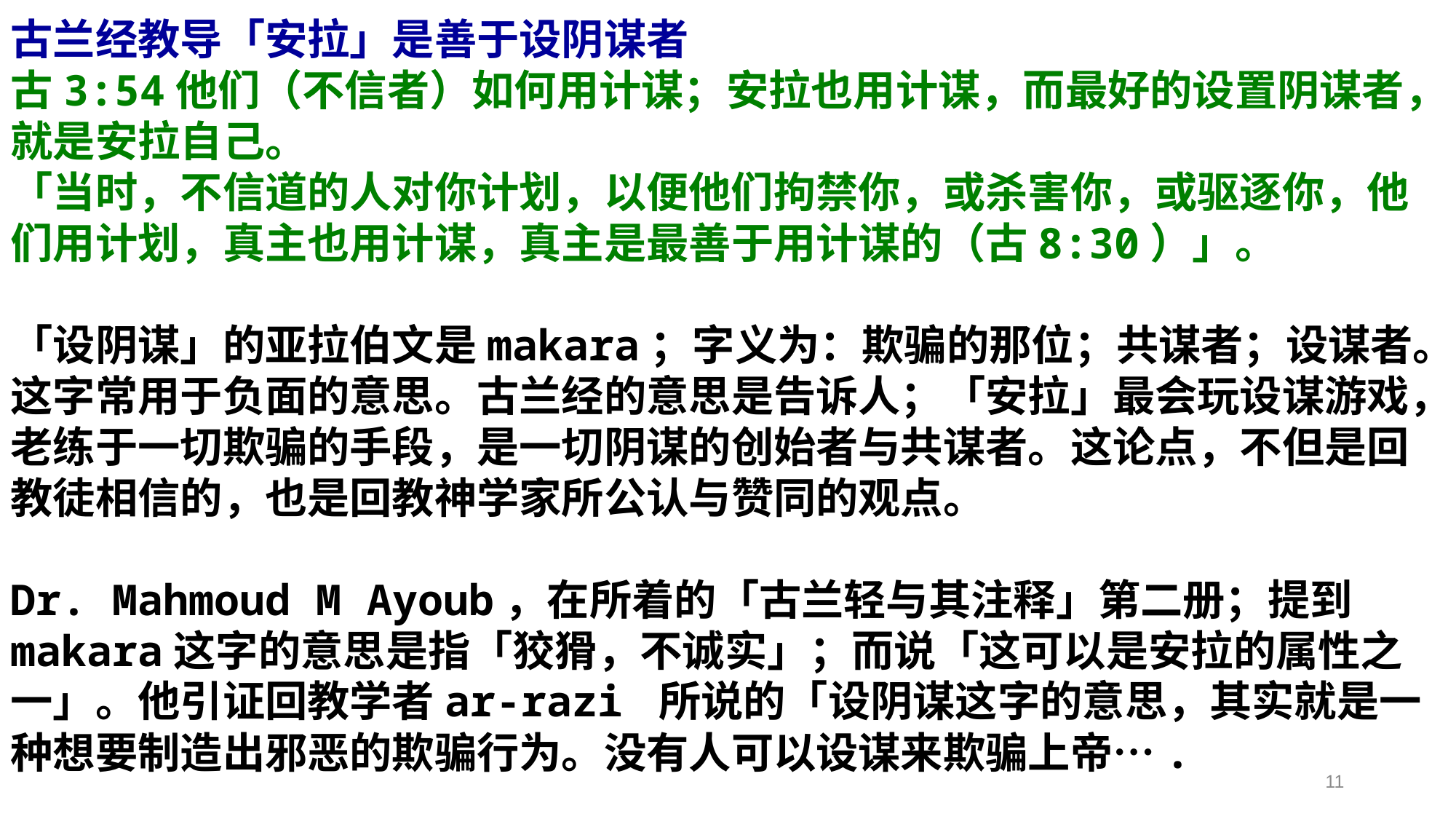

古兰经教导「安拉」是善于设阴谋者
古3:54他们（不信者）如何用计谋；安拉也用计谋，而最好的设置阴谋者，就是安拉自己。
「当时，不信道的人对你计划，以便他们拘禁你，或杀害你，或驱逐你，他们用计划，真主也用计谋，真主是最善于用计谋的（古8:30）」。

「设阴谋」的亚拉伯文是makara；字义为：欺骗的那位；共谋者；设谋者。这字常用于负面的意思。古兰经的意思是告诉人；「安拉」最会玩设谋游戏，老练于一切欺骗的手段，是一切阴谋的创始者与共谋者。这论点，不但是回教徒相信的，也是回教神学家所公认与赞同的观点。

Dr. Mahmoud M Ayoub，在所着的「古兰轻与其注释」第二册；提到makara这字的意思是指「狡猾，不诚实」；而说「这可以是安拉的属性之一」。他引证回教学者ar-razi 所说的「设阴谋这字的意思，其实就是一种想要制造出邪恶的欺骗行为。没有人可以设谋来欺骗上帝….
11